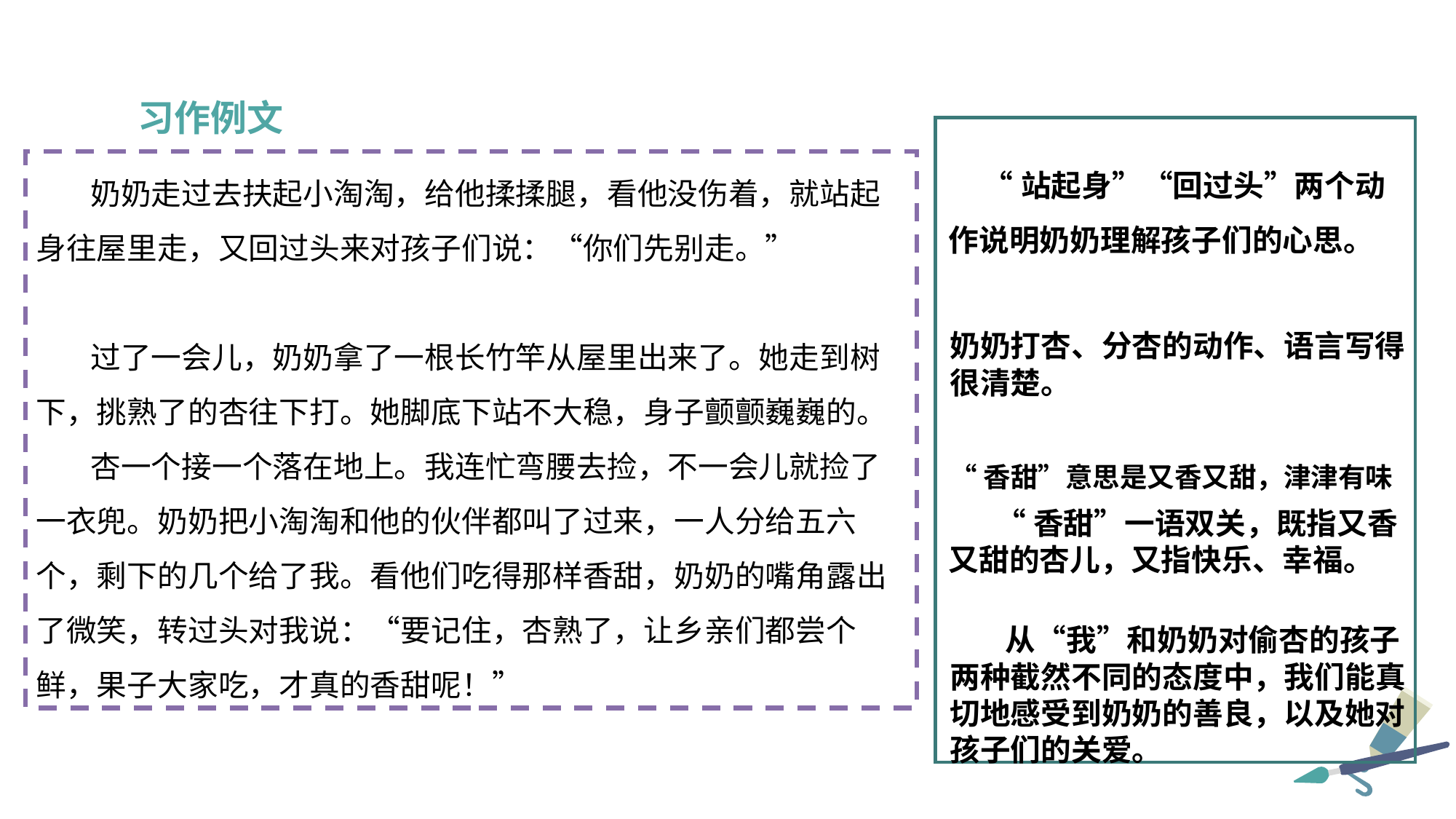

习作例文

     “站起身”“回过头”两个动作说明奶奶理解孩子们的心思。
       奶奶走过去扶起小淘淘，给他揉揉腿，看他没伤着，就站起身往屋里走，又回过头来对孩子们说：“你们先别走。”

       过了一会儿，奶奶拿了一根长竹竿从屋里出来了。她走到树下，挑熟了的杏往下打。她脚底下站不大稳，身子颤颤巍巍的。
       杏一个接一个落在地上。我连忙弯腰去捡，不一会儿就捡了一衣兜。奶奶把小淘淘和他的伙伴都叫了过来，一人分给五六个，剩下的几个给了我。看他们吃得那样香甜，奶奶的嘴角露出了微笑，转过头对我说：“要记住，杏熟了，让乡亲们都尝个鲜，果子大家吃，才真的香甜呢！”
奶奶打杏、分杏的动作、语言写得很清楚。
“香甜”意思是又香又甜，津津有味
       “香甜”一语双关，既指又香又甜的杏儿，又指快乐、幸福。
       从“我”和奶奶对偷杏的孩子两种截然不同的态度中，我们能真切地感受到奶奶的善良，以及她对孩子们的关爱。